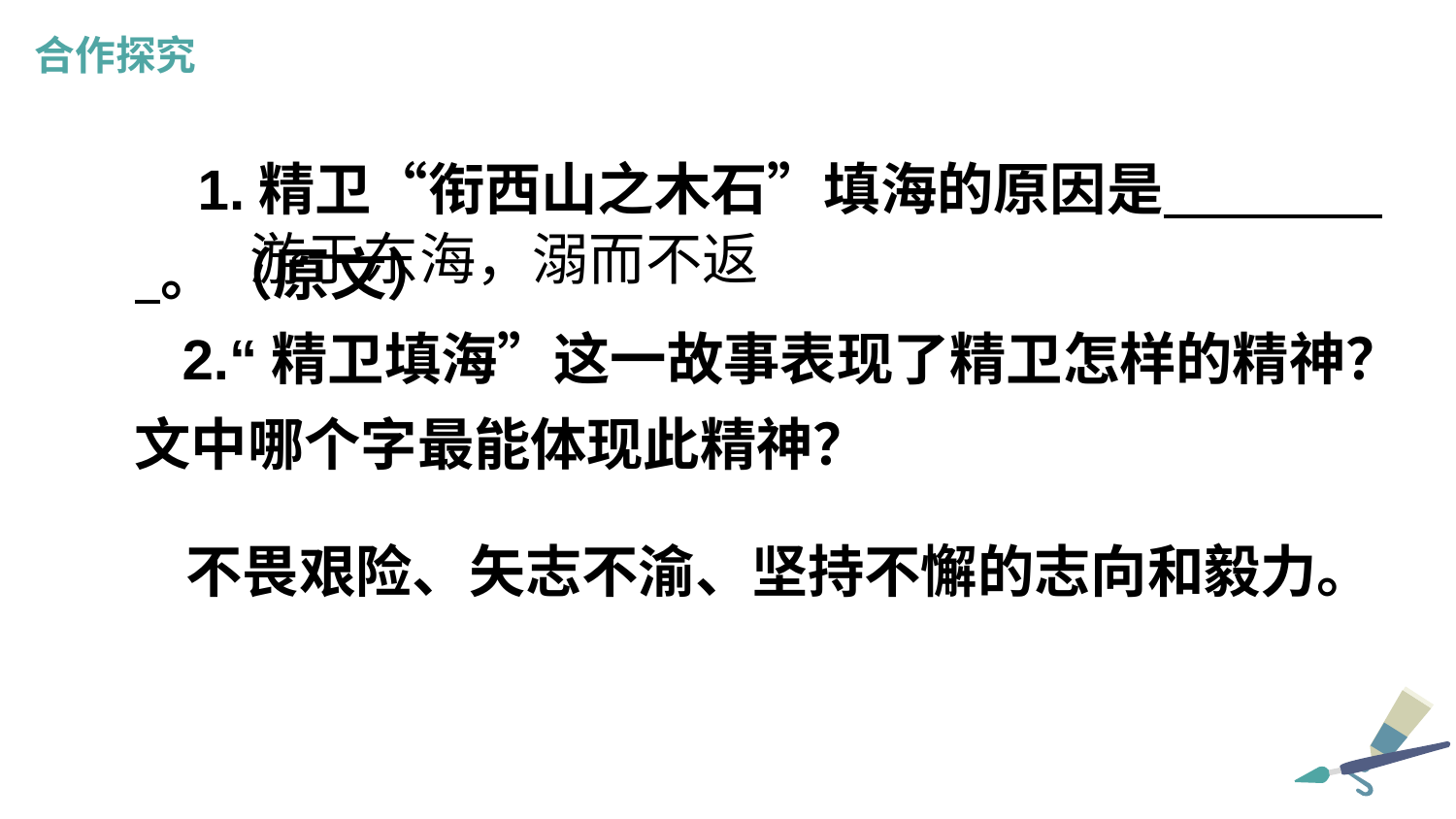

合作探究
    1.精卫“衔西山之木石”填海的原因是                    。（原文）
   2.“精卫填海”这一故事表现了精卫怎样的精神？文中哪个字最能体现此精神？
游于东海，溺而不返
 不畏艰险、矢志不渝、坚持不懈的志向和毅力。